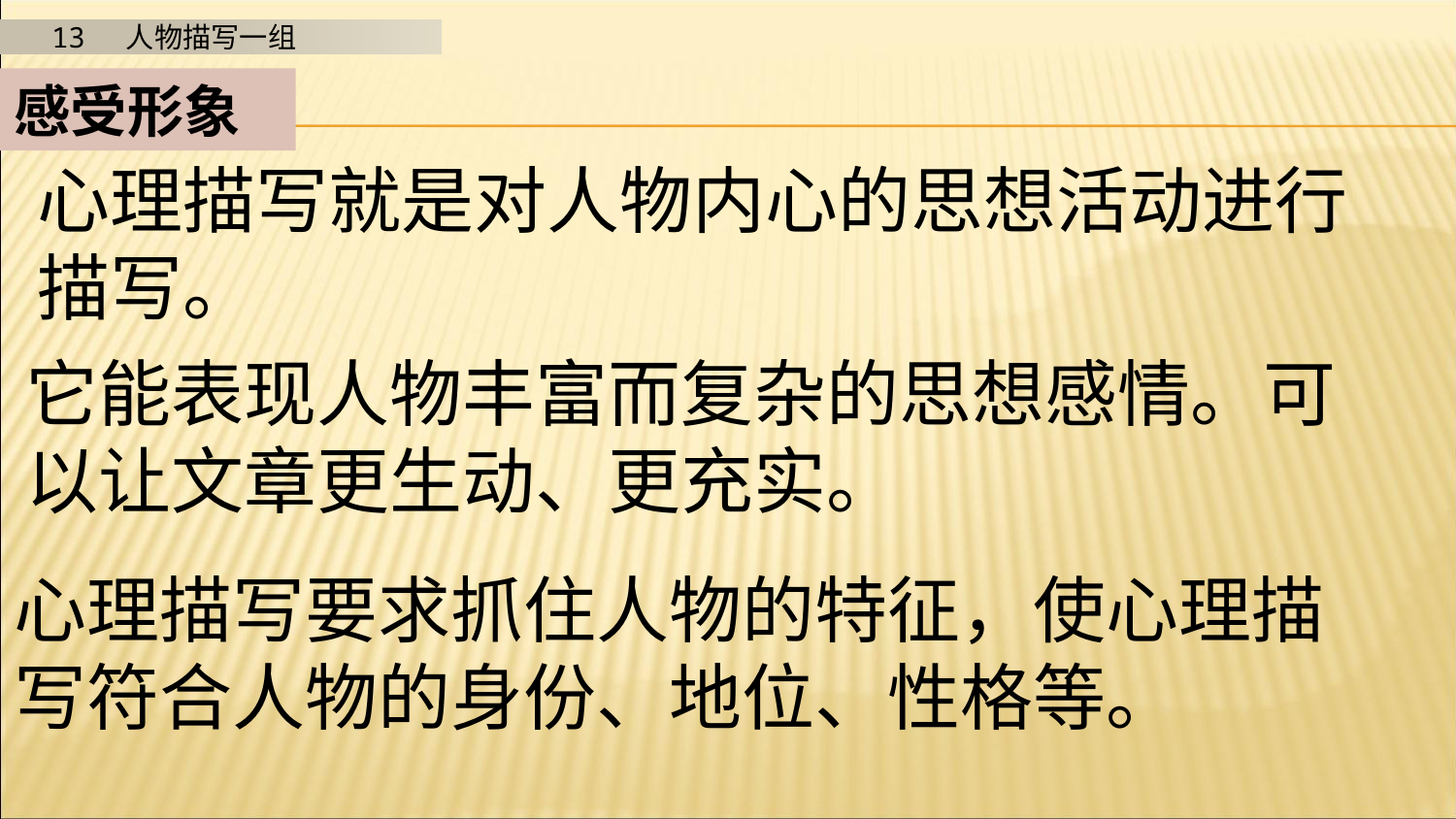

感受形象
心理描写就是对人物内心的思想活动进行描写。
它能表现人物丰富而复杂的思想感情。可以让文章更生动、更充实。
心理描写要求抓住人物的特征，使心理描写符合人物的身份、地位、性格等。